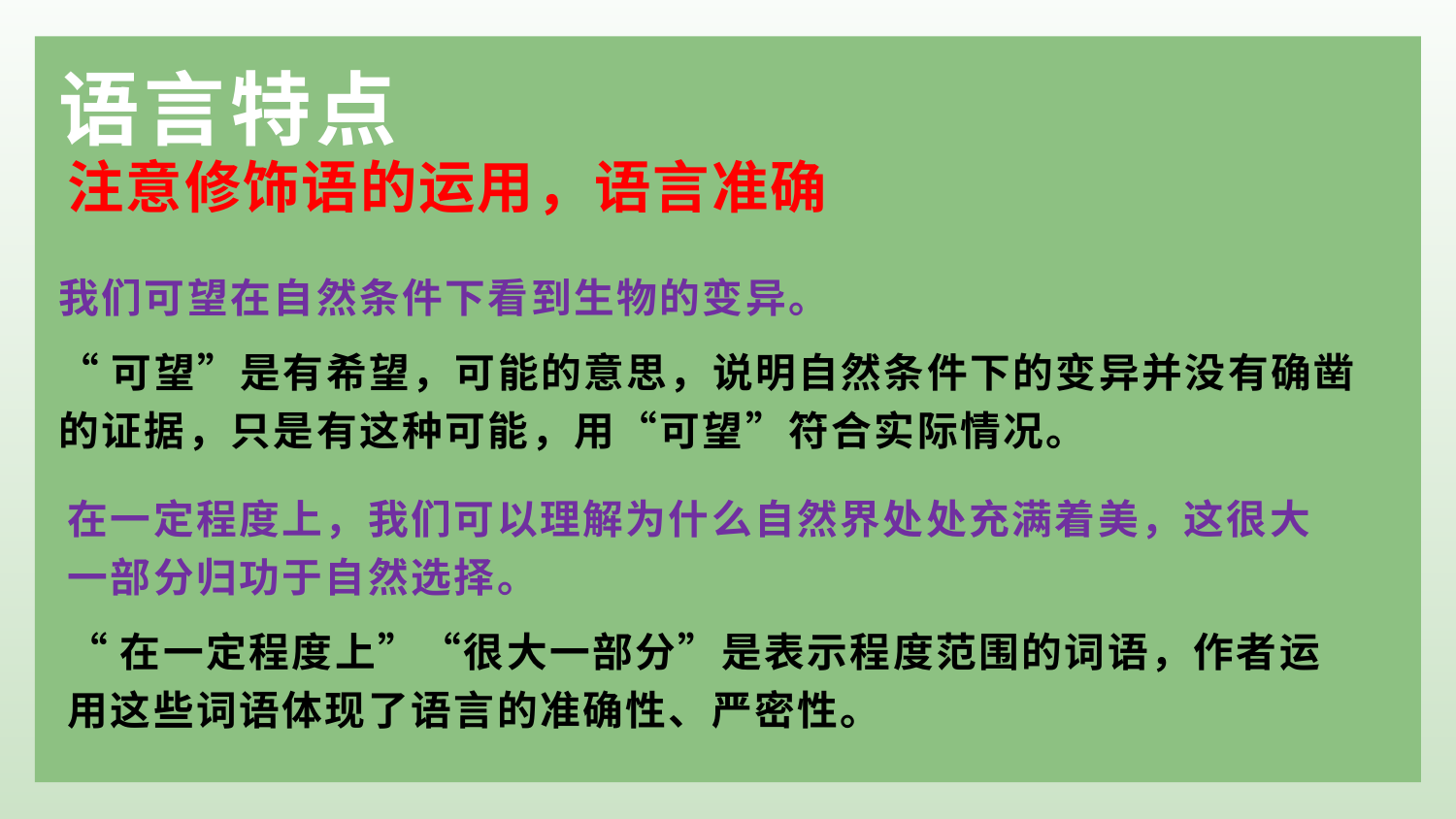

语言特点
注意修饰语的运用，语言准确
我们可望在自然条件下看到生物的变异。
“可望”是有希望，可能的意思，说明自然条件下的变异并没有确凿的证据，只是有这种可能，用“可望”符合实际情况。
在一定程度上，我们可以理解为什么自然界处处充满着美，这很大一部分归功于自然选择。
“在一定程度上”“很大一部分”是表示程度范围的词语，作者运用这些词语体现了语言的准确性、严密性。